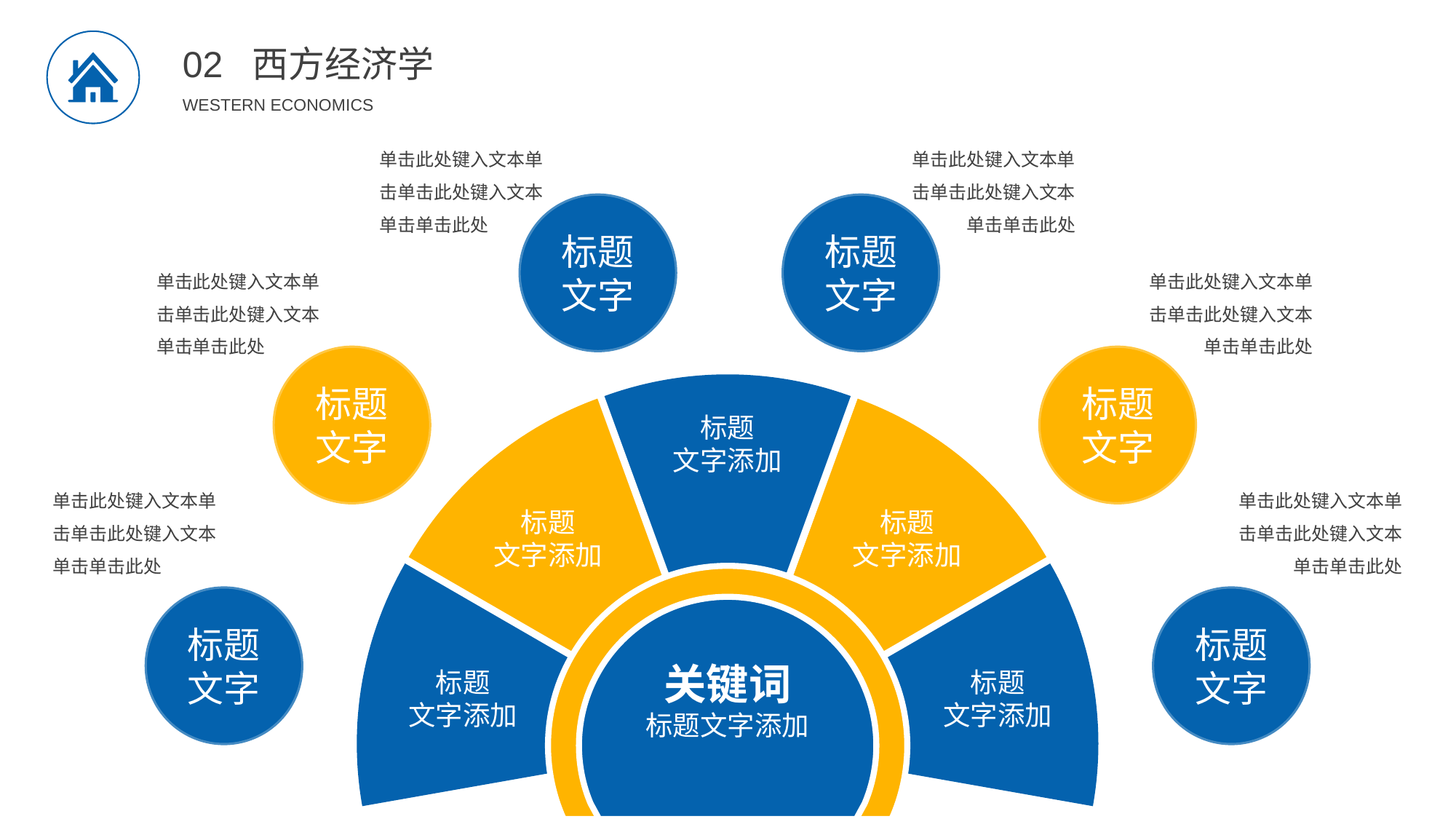

BY YUSHEN

02  西方经济学

WESTERN ECONOMICS
单击此处键入文本单击单击此处键入文本单击单击此处
标题
文字
单击此处键入文本单击单击此处键入文本单击单击此处
标题
文字
单击此处键入文本单击单击此处键入文本单击单击此处
标题
文字
单击此处键入文本单击单击此处键入文本单击单击此处
标题
文字

### Chart

| Category | 销售额 |
|---|---|
| 第一季度 | 1.0 |
| 第二季度 | 1.0 |
| 第三季度 | 1.0 |
| 第四季度 | 1.0 |
|  | 1.0 |
|  | 1.0 |
| 1 | 1.0 |
|  | 1.0 |
| 1 | 1.0 |
标题
文字添加
标题
文字添加
标题
文字添加

关键词
标题文字添加

标题
文字添加
标题
文字添加
单击此处键入文本单击单击此处键入文本单击单击此处
标题
文字
单击此处键入文本单击单击此处键入文本单击单击此处
标题
文字